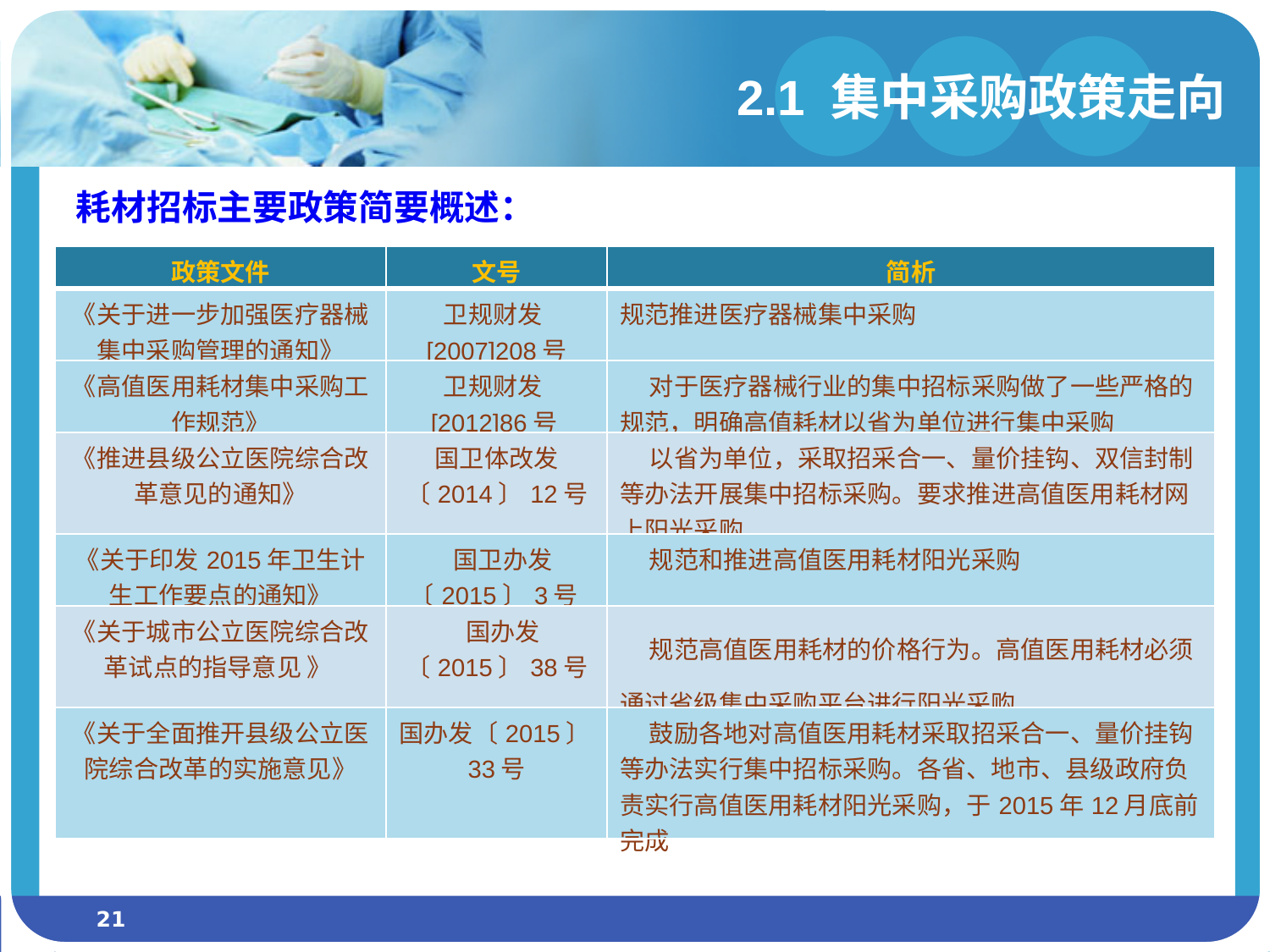

2.1 集中采购政策走向
耗材招标主要政策简要概述：
| 政策文件 | 文号 | 简析 |
| --- | --- | --- |
| 《关于进一步加强医疗器械集中采购管理的通知》 | 卫规财发[2007]208号 | 规范推进医疗器械集中采购 |
| 《高值医用耗材集中采购工作规范》 | 卫规财发[2012]86号 | 对于医疗器械行业的集中招标采购做了一些严格的规范，明确高值耗材以省为单位进行集中采购 |
| 《推进县级公立医院综合改革意见的通知》 | 国卫体改发〔2014〕12号 | 以省为单位，采取招采合一、量价挂钩、双信封制等办法开展集中招标采购。要求推进高值医用耗材网上阳光采购。 |
| 《关于印发2015年卫生计生工作要点的通知》 | 国卫办发〔2015〕3号 | 规范和推进高值医用耗材阳光采购 |
| 《关于城市公立医院综合改革试点的指导意见 》 | 国办发〔2015〕38号 | 规范高值医用耗材的价格行为。高值医用耗材必须通过省级集中采购平台进行阳光采购 |
| 《关于全面推开县级公立医院综合改革的实施意见》 | 国办发〔2015〕33号 | 鼓励各地对高值医用耗材采取招采合一、量价挂钩等办法实行集中招标采购。各省、地市、县级政府负责实行高值医用耗材阳光采购，于2015年12月底前完成 |
21